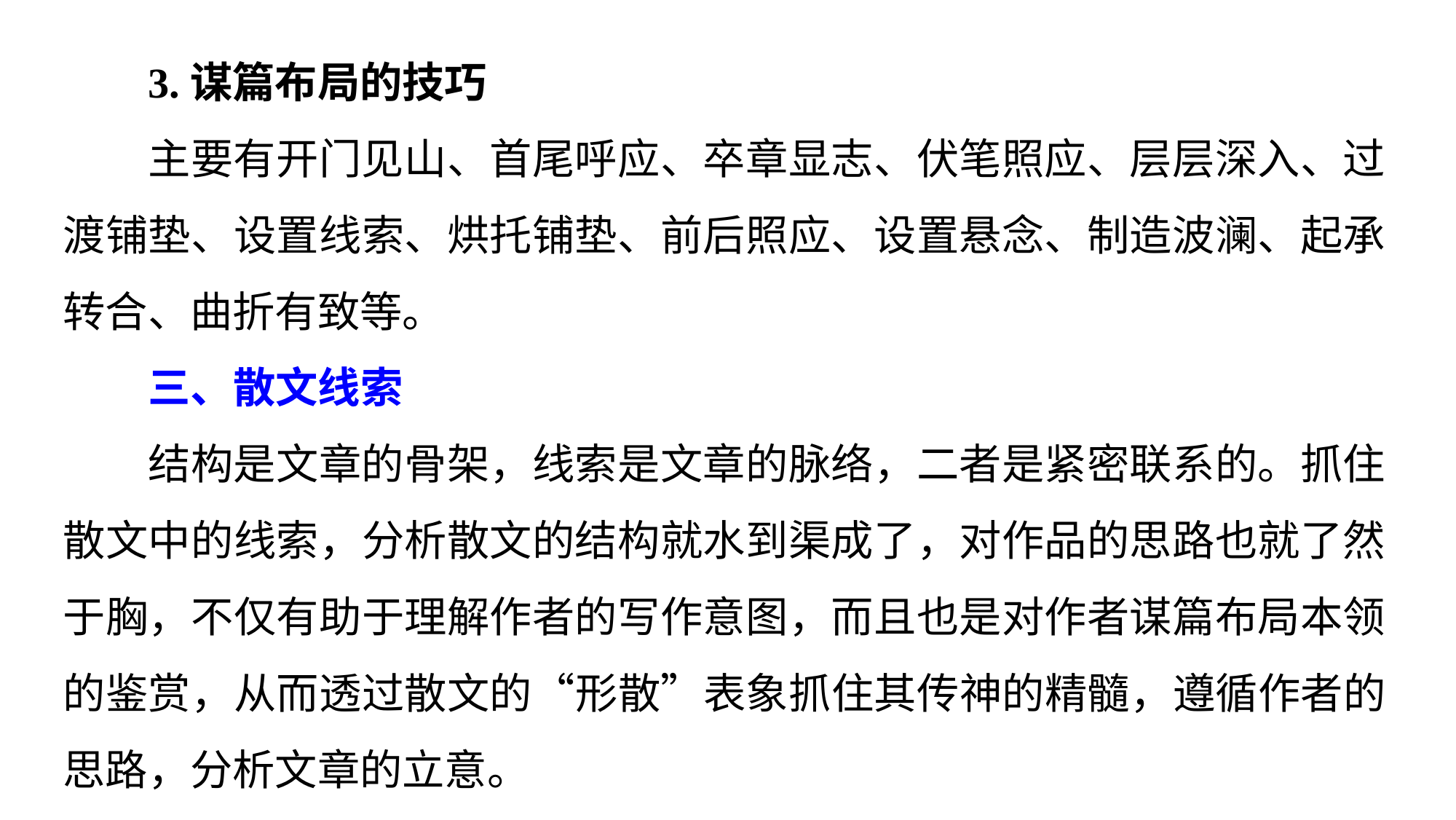

3.谋篇布局的技巧
主要有开门见山、首尾呼应、卒章显志、伏笔照应、层层深入、过渡铺垫、设置线索、烘托铺垫、前后照应、设置悬念、制造波澜、起承转合、曲折有致等。
三、散文线索
结构是文章的骨架，线索是文章的脉络，二者是紧密联系的。抓住散文中的线索，分析散文的结构就水到渠成了，对作品的思路也就了然于胸，不仅有助于理解作者的写作意图，而且也是对作者谋篇布局本领的鉴赏，从而透过散文的“形散”表象抓住其传神的精髓，遵循作者的思路，分析文章的立意。